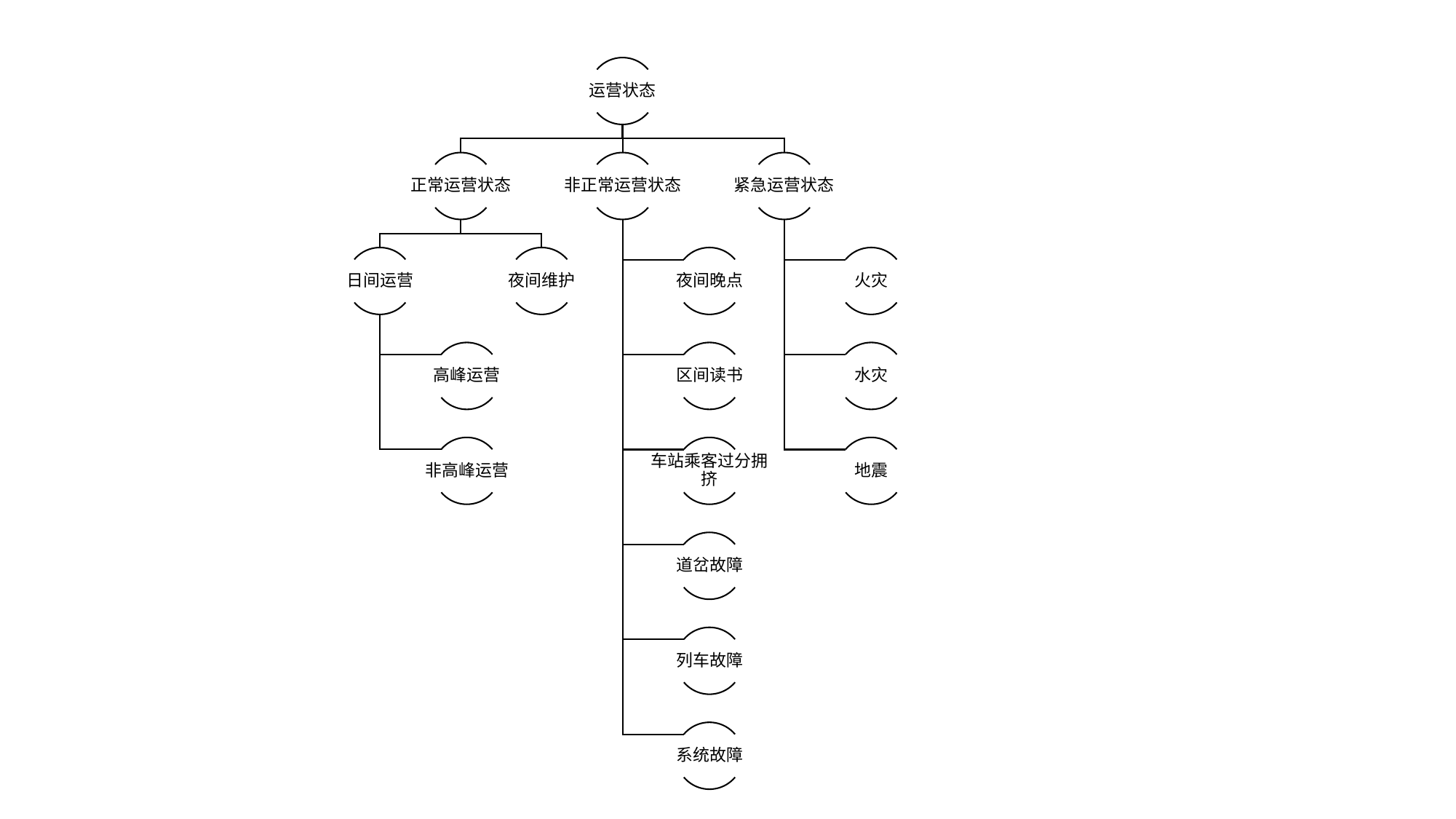

运营状态
正常运营状态
日间运营
高峰运营
非高峰运营
夜间维护
非正常运营状态
夜间晚点
区间读书
车站乘客过分拥挤
道岔故障
列车故障
系统故障
紧急运营状态
火灾
水灾
地震